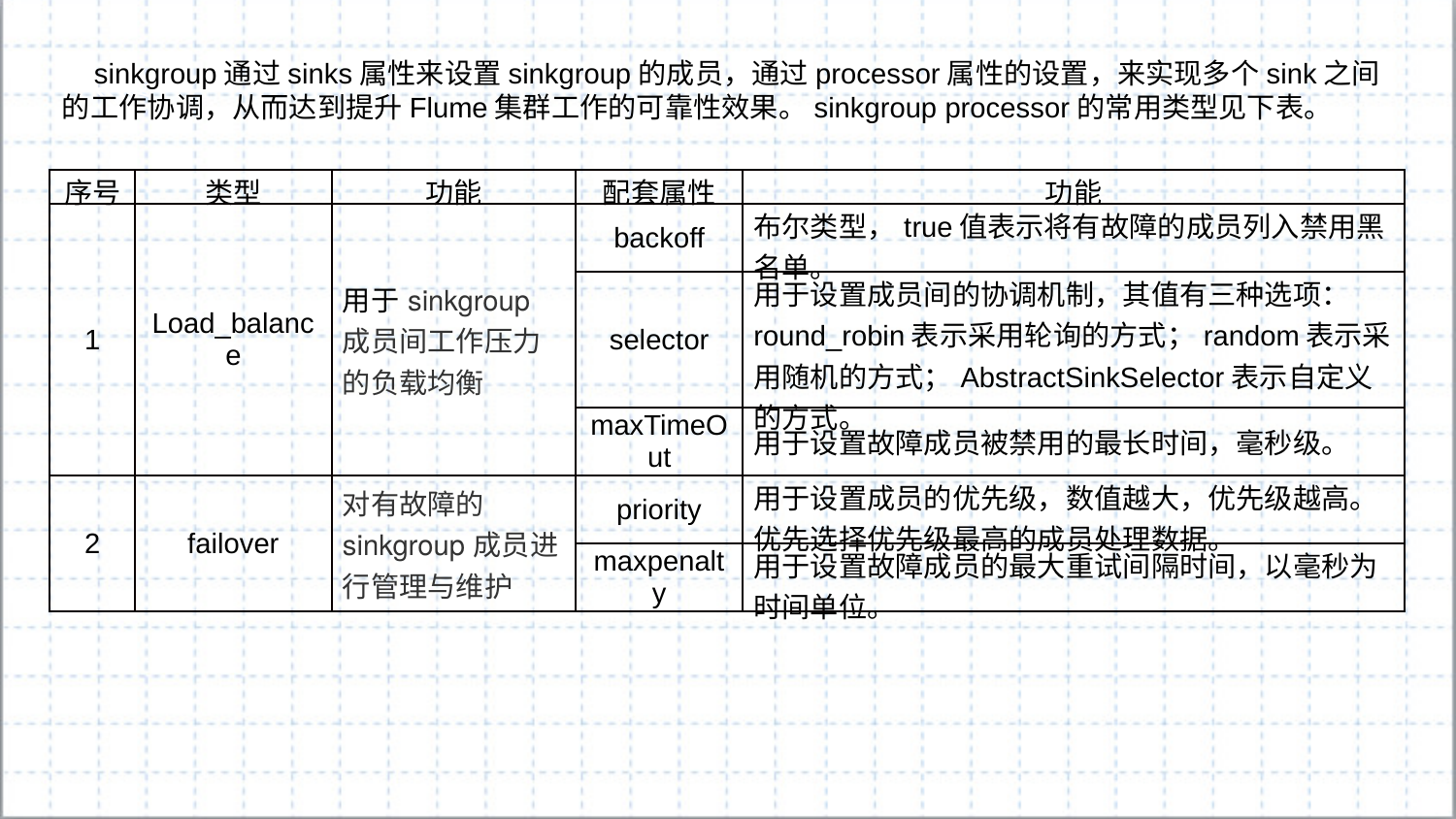

sinkgroup通过sinks属性来设置sinkgroup的成员，通过processor属性的设置，来实现多个sink之间的工作协调，从而达到提升Flume集群工作的可靠性效果。sinkgroup processor的常用类型见下表。
| 序号 | 类型 | 功能 | 配套属性 | 功能 |
| --- | --- | --- | --- | --- |
| 1 | Load\_balance | 用于sinkgroup成员间工作压力的负载均衡 | backoff | 布尔类型，true值表示将有故障的成员列入禁用黑名单。 |
|  |  |  | selector | 用于设置成员间的协调机制，其值有三种选项：round\_robin表示采用轮询的方式；random表示采用随机的方式；AbstractSinkSelector表示自定义的方式。 |
|  |  |  | maxTimeOut | 用于设置故障成员被禁用的最长时间，毫秒级。 |
| 2 | failover | 对有故障的sinkgroup成员进行管理与维护 | priority | 用于设置成员的优先级，数值越大，优先级越高。优先选择优先级最高的成员处理数据。 |
|  |  |  | maxpenalty | 用于设置故障成员的最大重试间隔时间，以毫秒为时间单位。 |